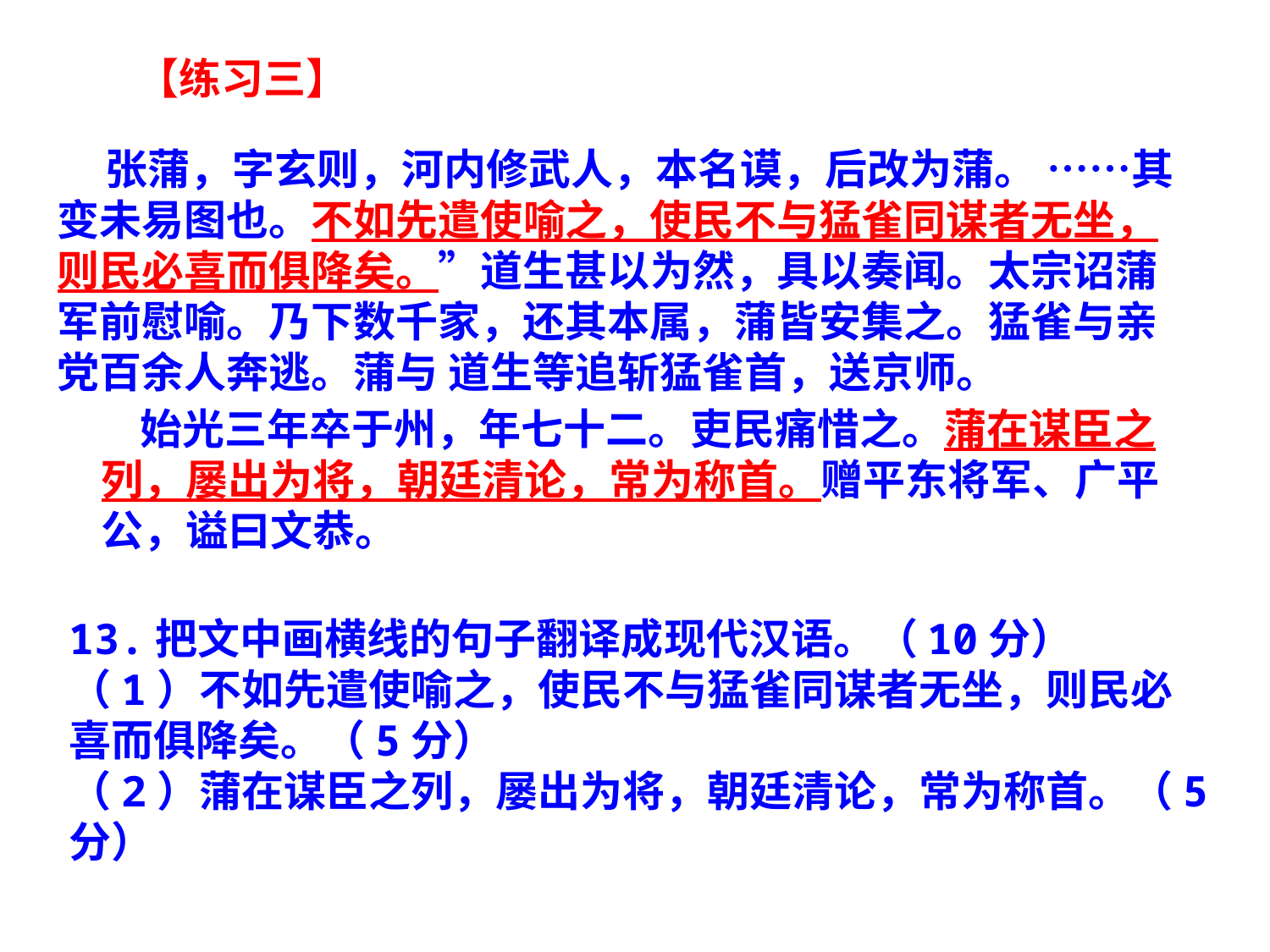

【练习三】
    张蒲，字玄则，河内修武人，本名谟，后改为蒲。 ……其变未易图也。不如先遣使喻之，使民不与猛雀同谋者无坐，则民必喜而俱降矣。”道生甚以为然，具以奏闻。太宗诏蒲军前慰喻。乃下数千家，还其本属，蒲皆安集之。猛雀与亲党百余人奔逃。蒲与 道生等追斩猛雀首，送京师。
   始光三年卒于州，年七十二。吏民痛惜之。蒲在谋臣之列，屡出为将，朝廷清论，常为称首。赠平东将军、广平公，谥曰文恭。
13.把文中画横线的句子翻译成现代汉语。（10分）
（1）不如先遣使喻之，使民不与猛雀同谋者无坐，则民必喜而俱降矣。（5分）
（2）蒲在谋臣之列，屡出为将，朝廷清论，常为称首。（5分）